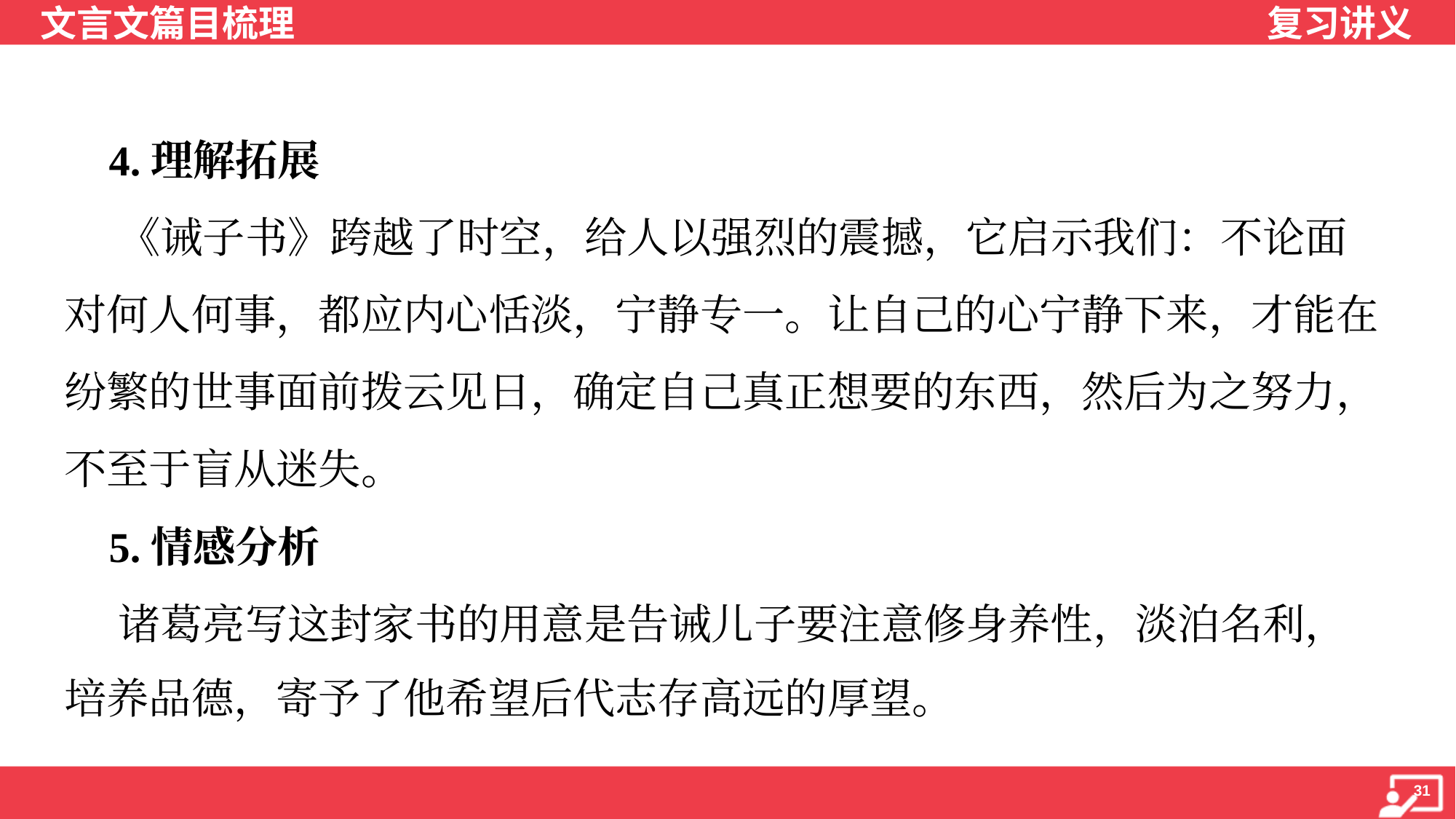

4.理解拓展
    《诫子书》跨越了时空，给人以强烈的震撼，它启示我们：不论面
对何人何事，都应内心恬淡，宁静专一。让自己的心宁静下来，才能在
纷繁的世事面前拨云见日，确定自己真正想要的东西，然后为之努力，
不至于盲从迷失。
    5.情感分析
    诸葛亮写这封家书的用意是告诫儿子要注意修身养性，淡泊名利，
培养品德，寄予了他希望后代志存高远的厚望。